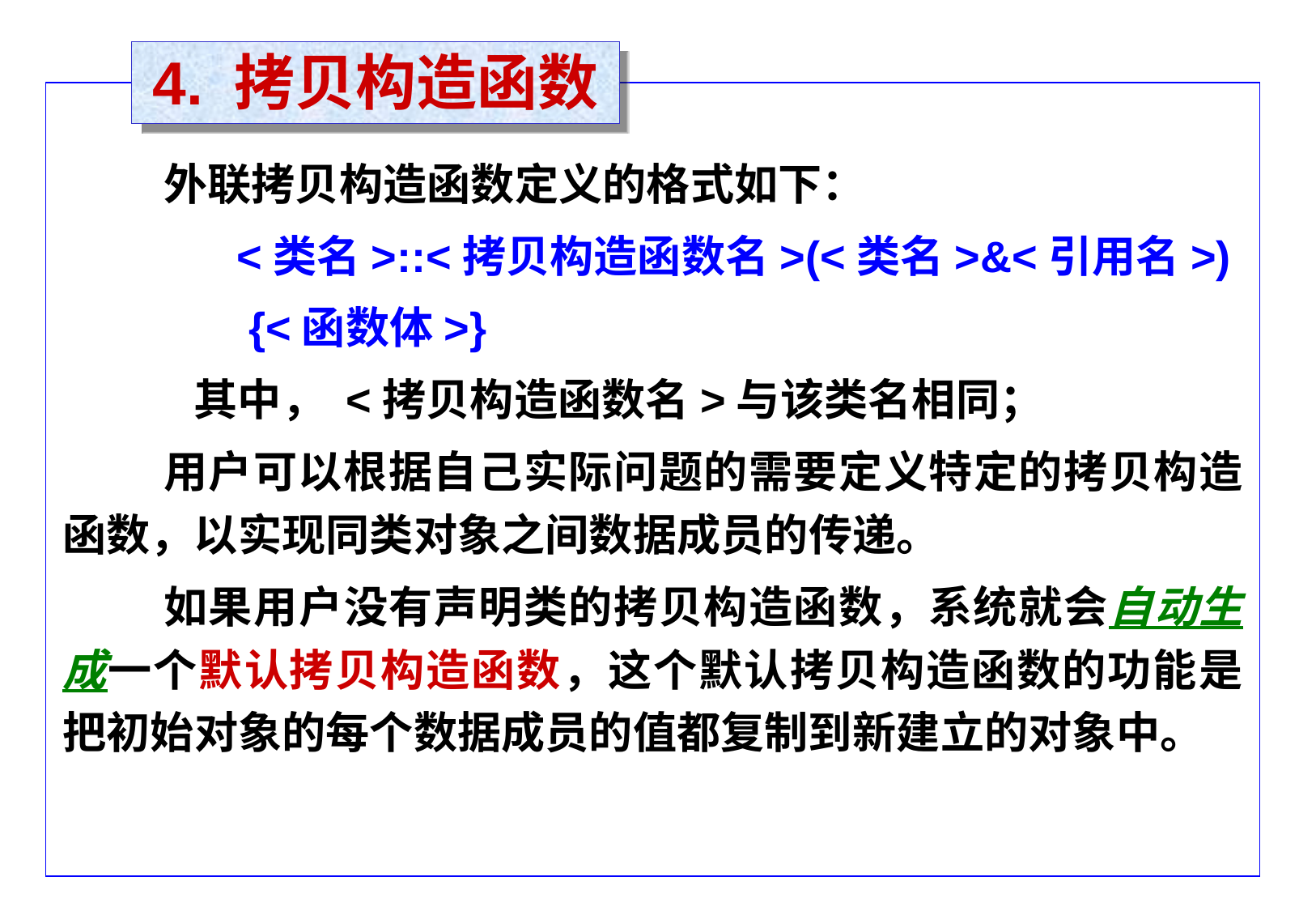

# 4. 拷贝构造函数

外联拷贝构造函数定义的格式如下：
      <类名>::<拷贝构造函数名>(<类名>&<引用名>)
       {<函数体>}
  其中， <拷贝构造函数名>与该类名相同；
用户可以根据自己实际问题的需要定义特定的拷贝构造函数，以实现同类对象之间数据成员的传递。
如果用户没有声明类的拷贝构造函数，系统就会自动生成一个默认拷贝构造函数，这个默认拷贝构造函数的功能是把初始对象的每个数据成员的值都复制到新建立的对象中。